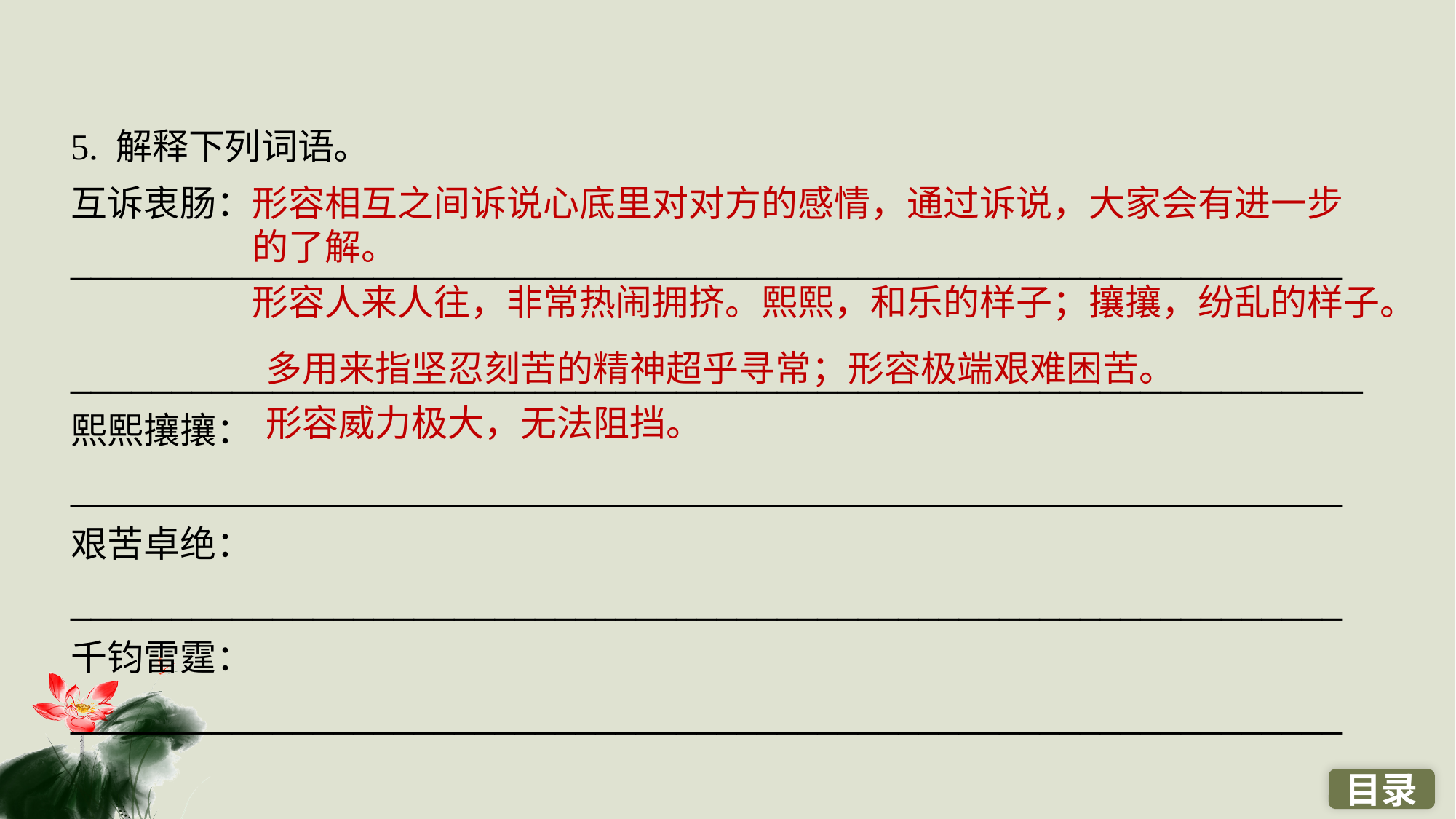

5. 解释下列词语。
互诉衷肠：_______________________________________________________________
          ________________________________________________________________
熙熙攘攘：_______________________________________________________________
艰苦卓绝：_______________________________________________________________
千钧雷霆：_______________________________________________________________
形容相互之间诉说心底里对对方的感情，通过诉说，大家会有进一步的了解。
形容人来人往，非常热闹拥挤。熙熙，和乐的样子；攘攘，纷乱的样子。
多用来指坚忍刻苦的精神超乎寻常；形容极端艰难困苦。
形容威力极大，无法阻挡。